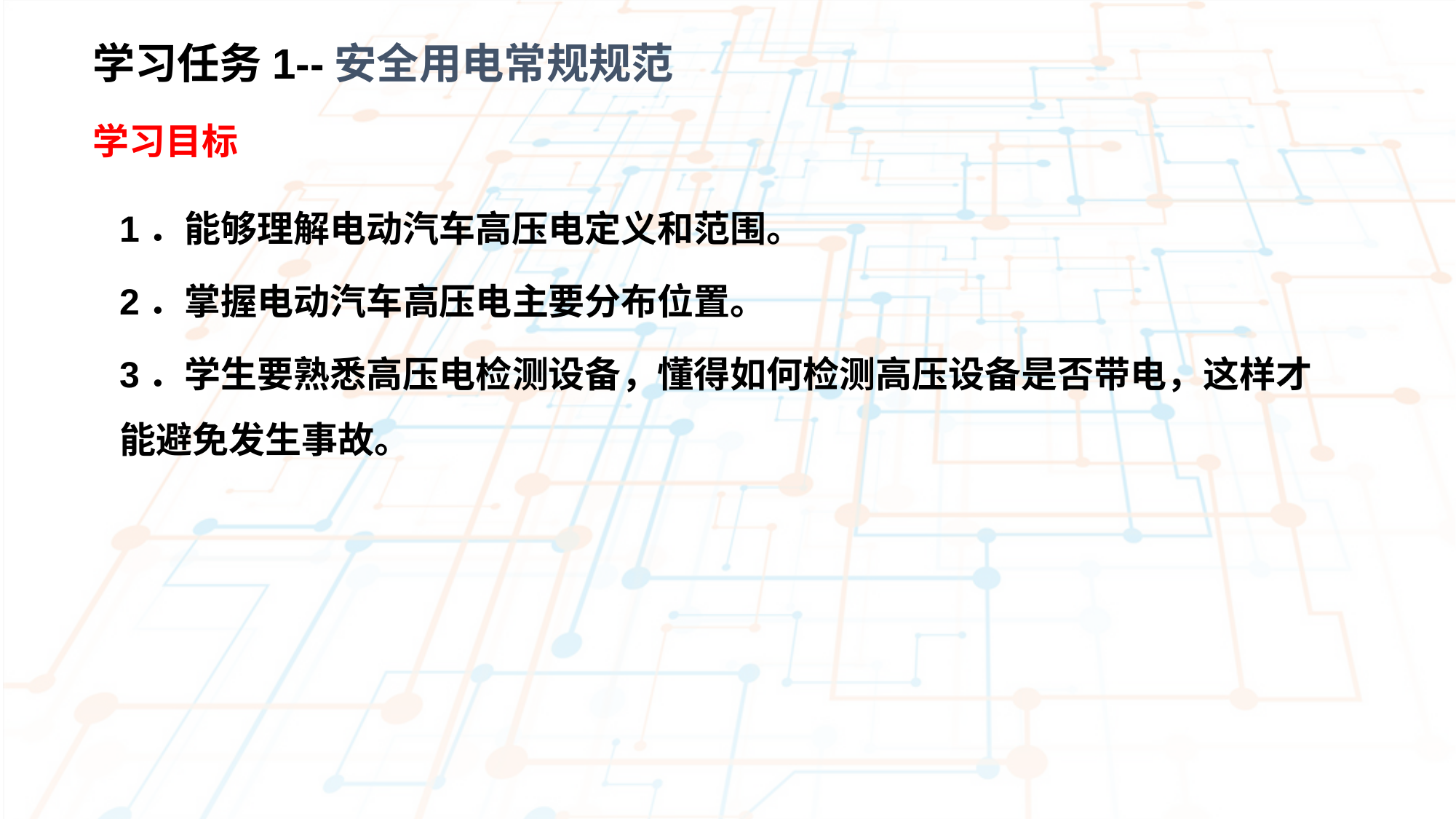

学习任务1--安全用电常规规范
学习目标

1．能够理解电动汽车高压电定义和范围。
2．掌握电动汽车高压电主要分布位置。
3．学生要熟悉高压电检测设备，懂得如何检测高压设备是否带电，这样才能避免发生事故。